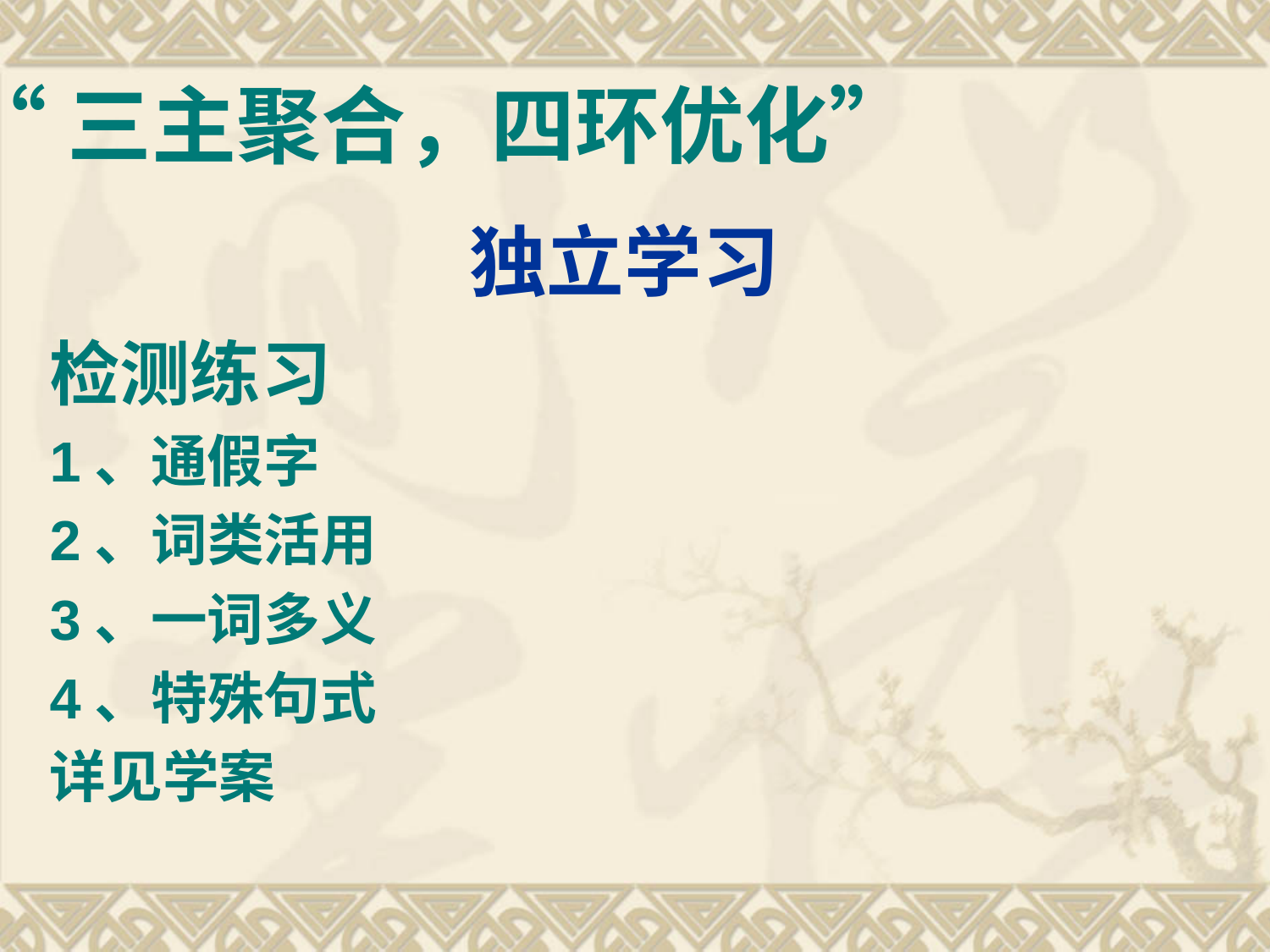

“三主聚合，四环优化”
独立学习
检测练习
1、通假字
2、词类活用
3、一词多义
4、特殊句式
详见学案